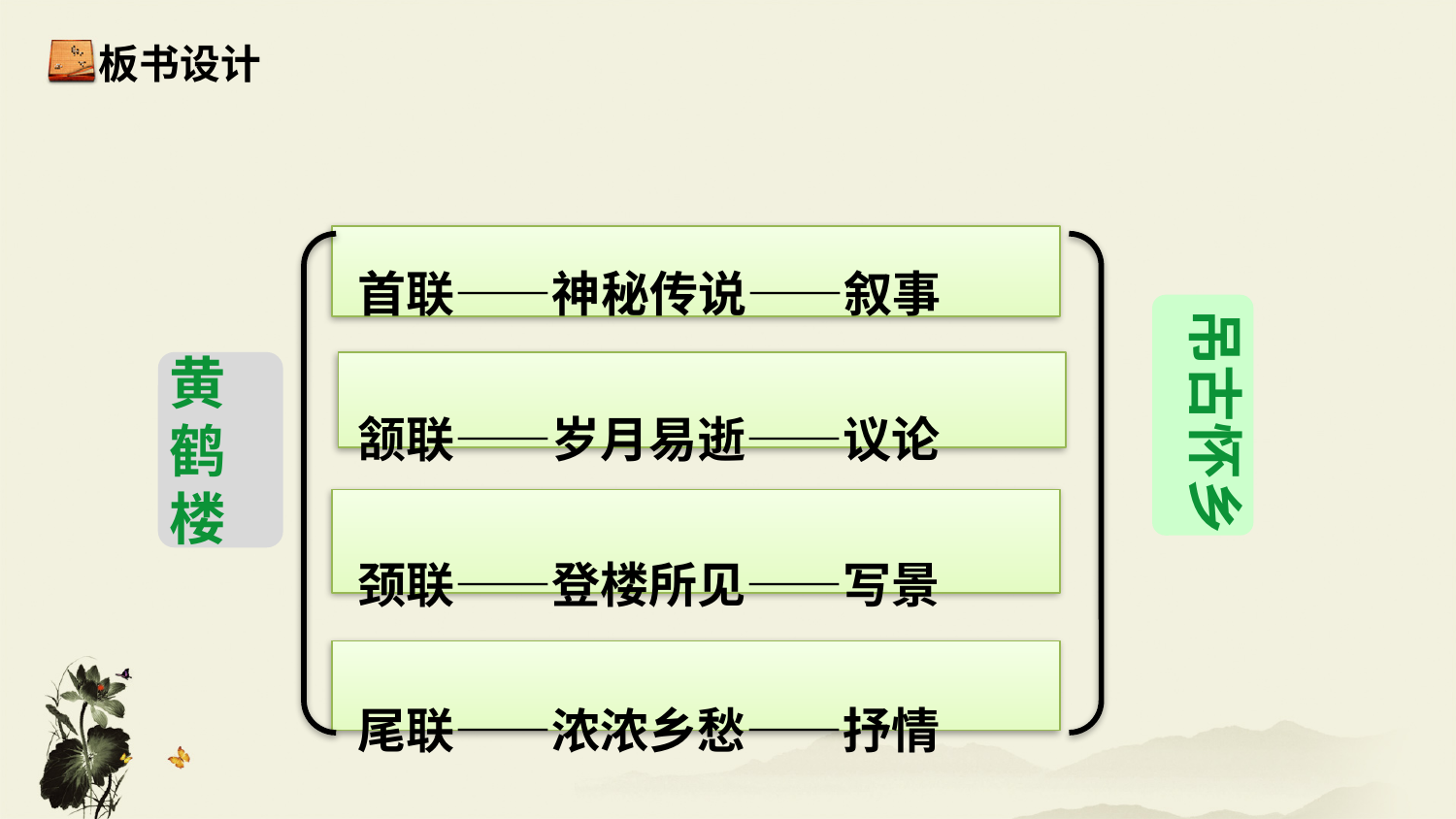

板书设计
首联——神秘传说——叙事
颔联——岁月易逝——议论
颈联——登楼所见——写景
尾联——浓浓乡愁——抒情

吊古怀乡
黄
鹤
楼